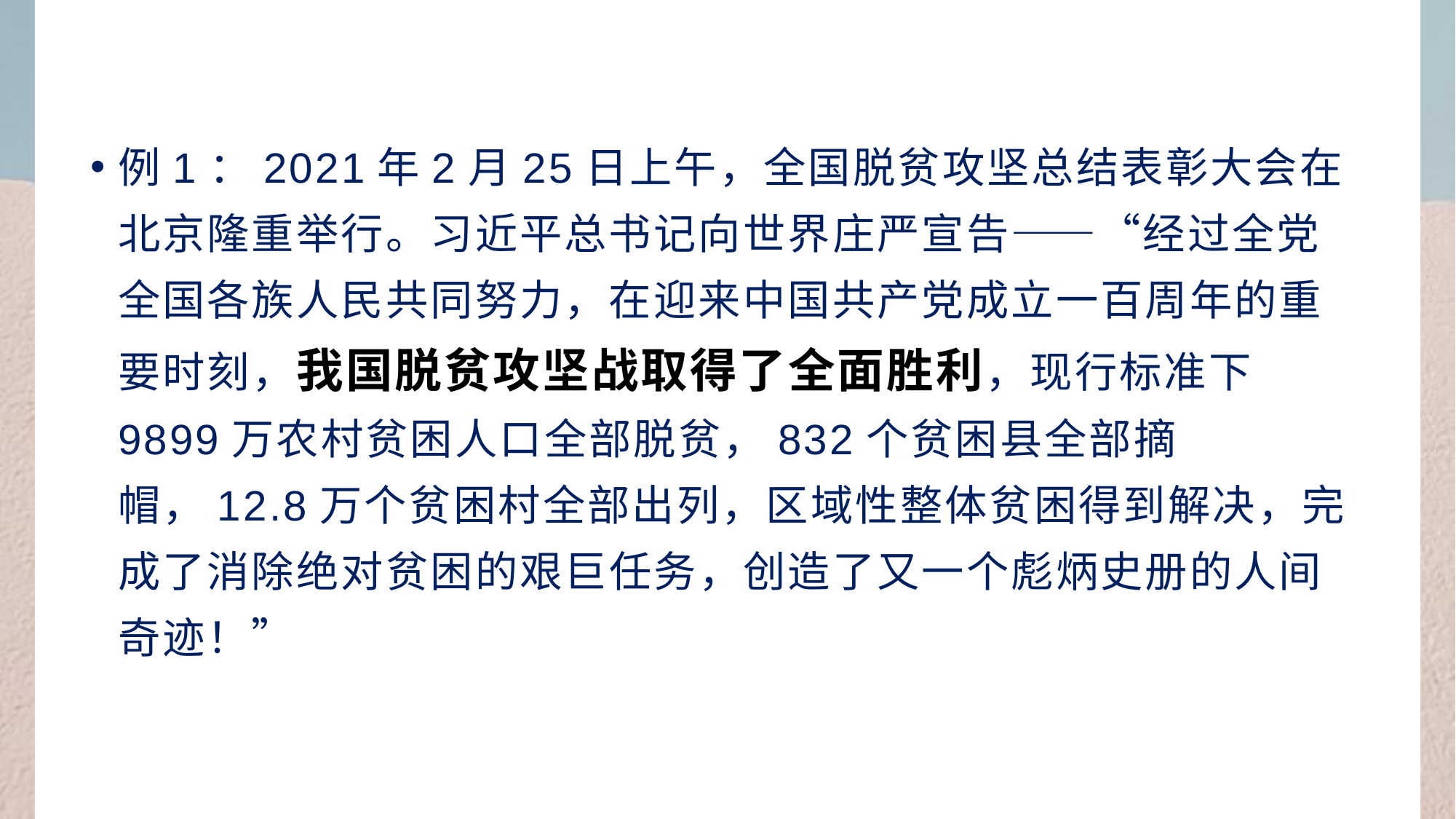

例1：2021年2月25日上午，全国脱贫攻坚总结表彰大会在北京隆重举行。习近平总书记向世界庄严宣告——“经过全党全国各族人民共同努力，在迎来中国共产党成立一百周年的重要时刻，我国脱贫攻坚战取得了全面胜利，现行标准下9899万农村贫困人口全部脱贫，832个贫困县全部摘帽，12.8万个贫困村全部出列，区域性整体贫困得到解决，完成了消除绝对贫困的艰巨任务，创造了又一个彪炳史册的人间奇迹！”